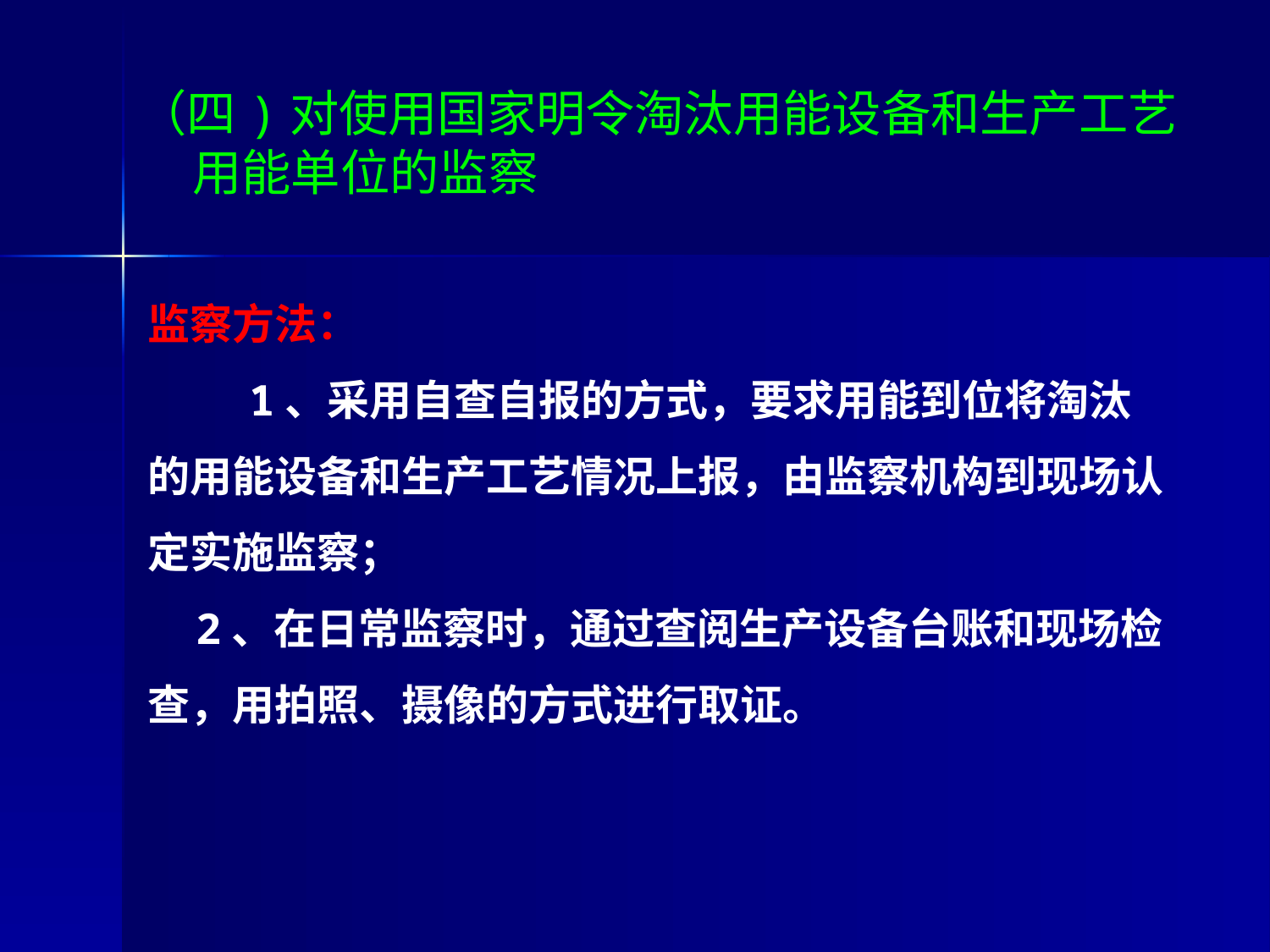

# （四)对使用国家明令淘汰用能设备和生产工艺 用能单位的监察
监察方法：
    1、采用自查自报的方式，要求用能到位将淘汰的用能设备和生产工艺情况上报，由监察机构到现场认定实施监察；
    2、在日常监察时，通过查阅生产设备台账和现场检查，用拍照、摄像的方式进行取证。